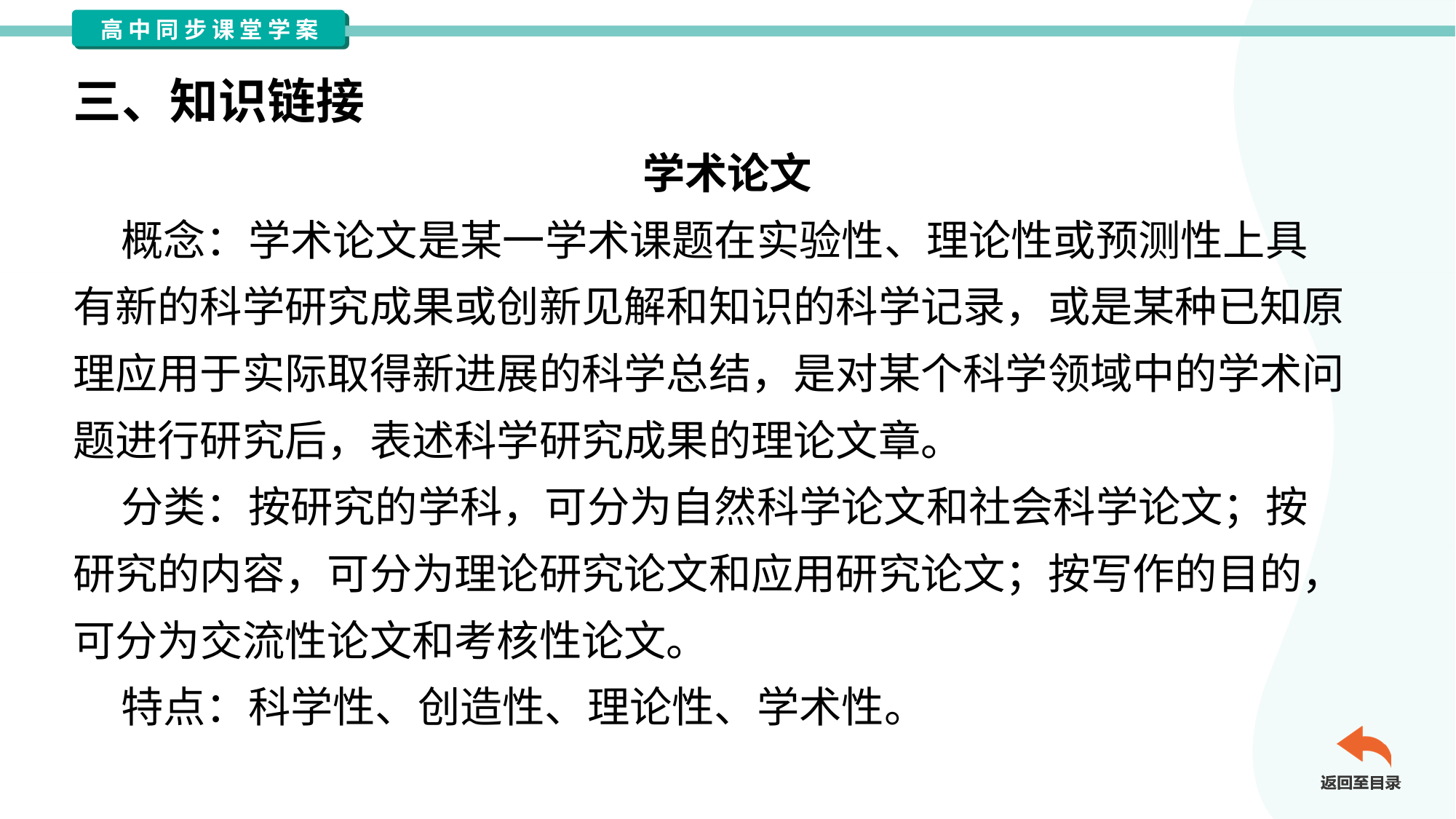

三、知识链接
学术论文
    概念：学术论文是某一学术课题在实验性、理论性或预测性上具
有新的科学研究成果或创新见解和知识的科学记录，或是某种已知原
理应用于实际取得新进展的科学总结，是对某个科学领域中的学术问
题进行研究后，表述科学研究成果的理论文章。
    分类：按研究的学科，可分为自然科学论文和社会科学论文；按
研究的内容，可分为理论研究论文和应用研究论文；按写作的目的，
可分为交流性论文和考核性论文。
    特点：科学性、创造性、理论性、学术性。